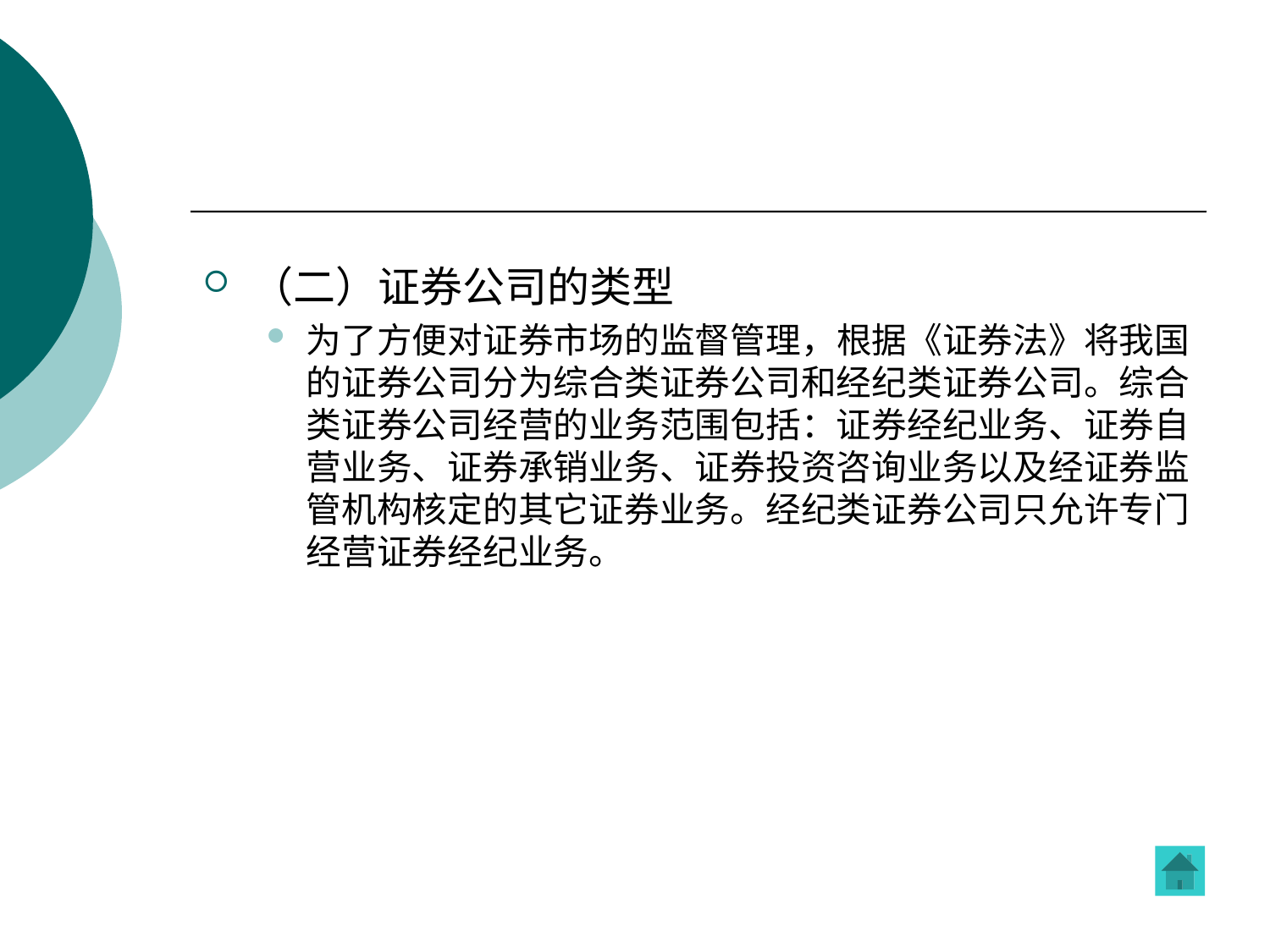

#
（二）证券公司的类型
为了方便对证券市场的监督管理，根据《证券法》将我国的证券公司分为综合类证券公司和经纪类证券公司。综合类证券公司经营的业务范围包括：证券经纪业务、证券自营业务、证券承销业务、证券投资咨询业务以及经证券监管机构核定的其它证券业务。经纪类证券公司只允许专门经营证券经纪业务。